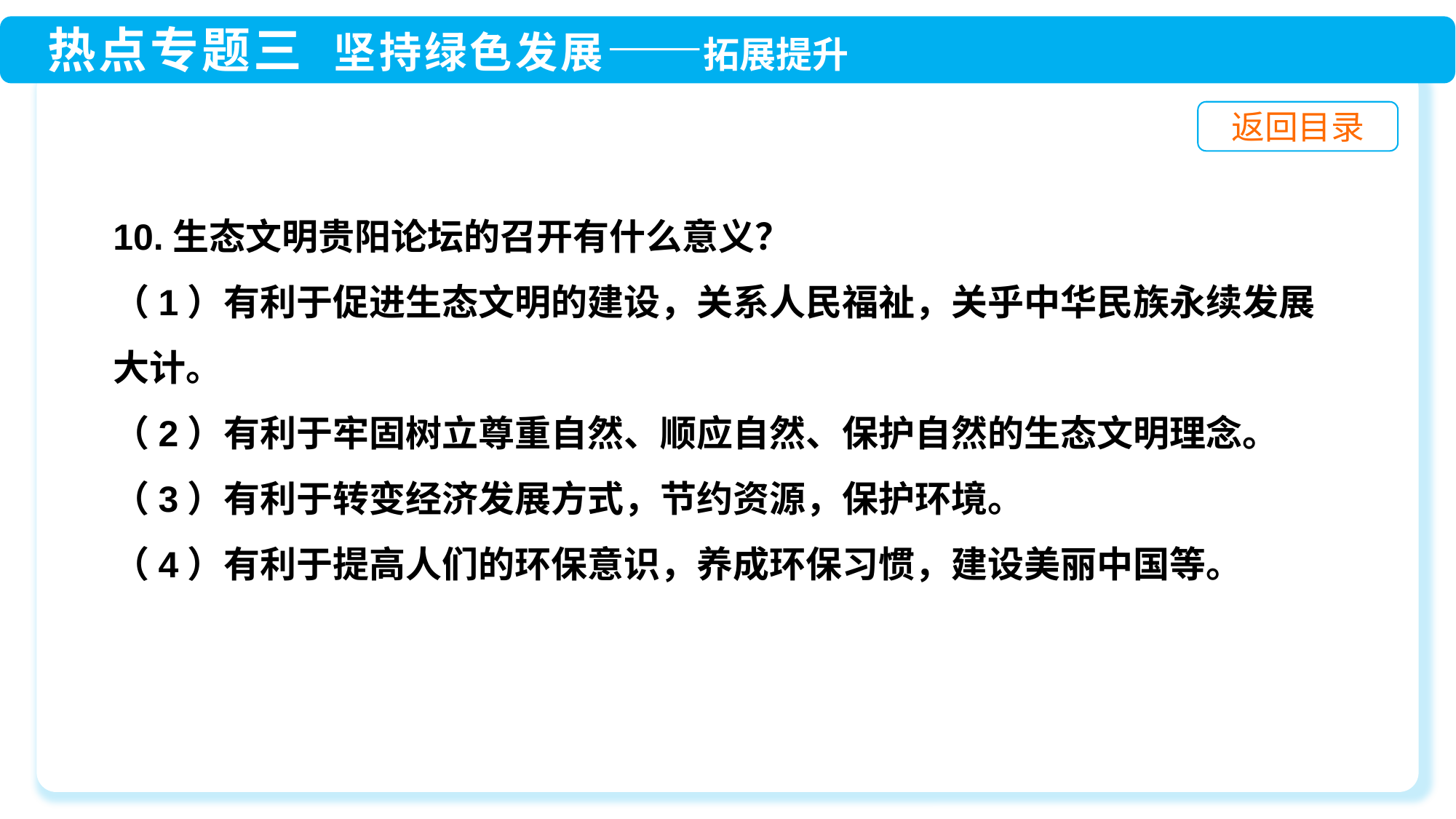

10.生态文明贵阳论坛的召开有什么意义？
（1）有利于促进生态文明的建设，关系人民福祉，关乎中华民族永续发展大计。
（2）有利于牢固树立尊重自然、顺应自然、保护自然的生态文明理念。
（3）有利于转变经济发展方式，节约资源，保护环境。
（4）有利于提高人们的环保意识，养成环保习惯，建设美丽中国等。